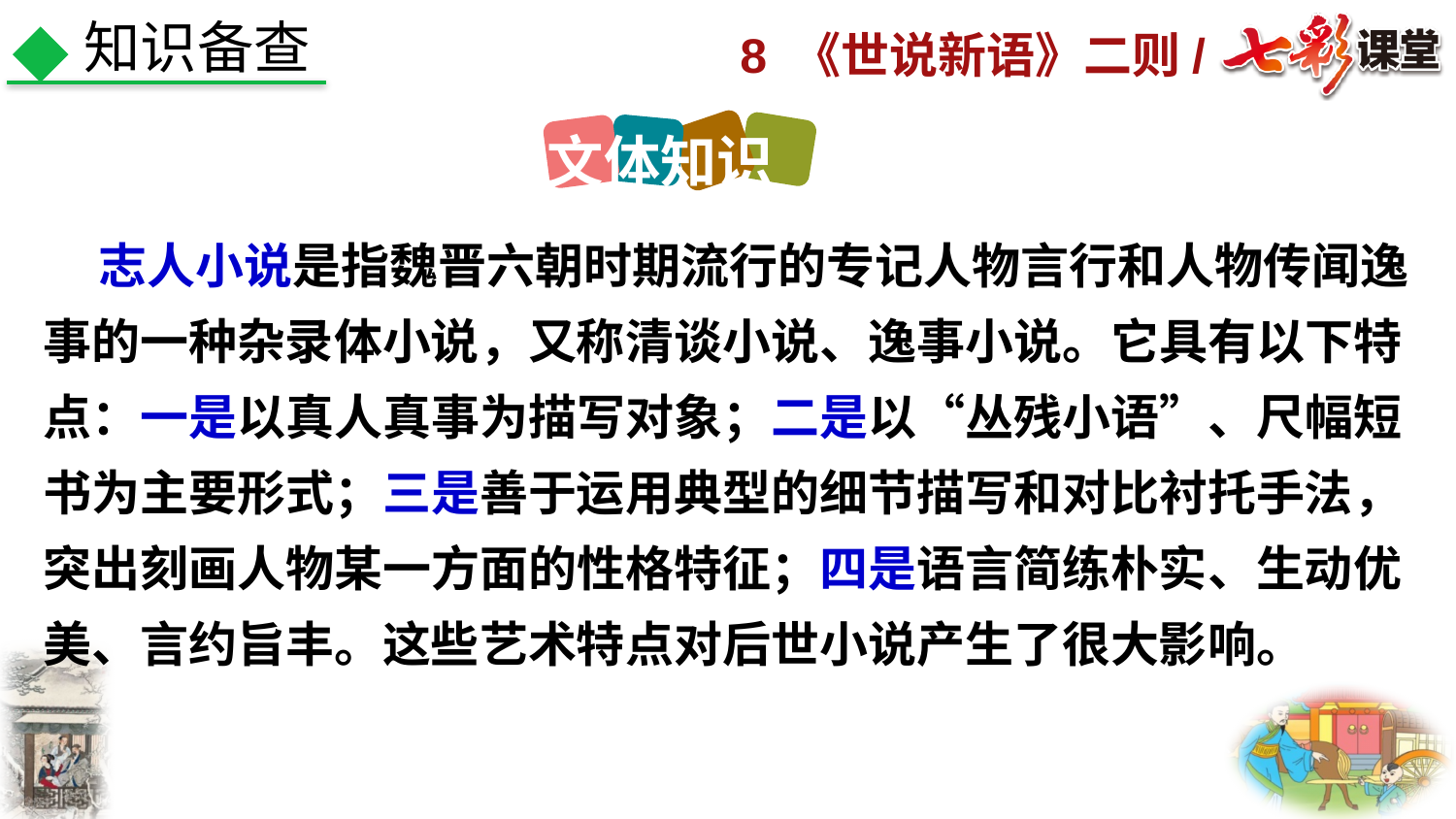

知识备查

文体知识

    志人小说是指魏晋六朝时期流行的专记人物言行和人物传闻逸事的一种杂录体小说，又称清谈小说、逸事小说。它具有以下特点：一是以真人真事为描写对象；二是以“丛残小语”、尺幅短书为主要形式；三是善于运用典型的细节描写和对比衬托手法，突出刻画人物某一方面的性格特征；四是语言简练朴实、生动优美、言约旨丰。这些艺术特点对后世小说产生了很大影响。